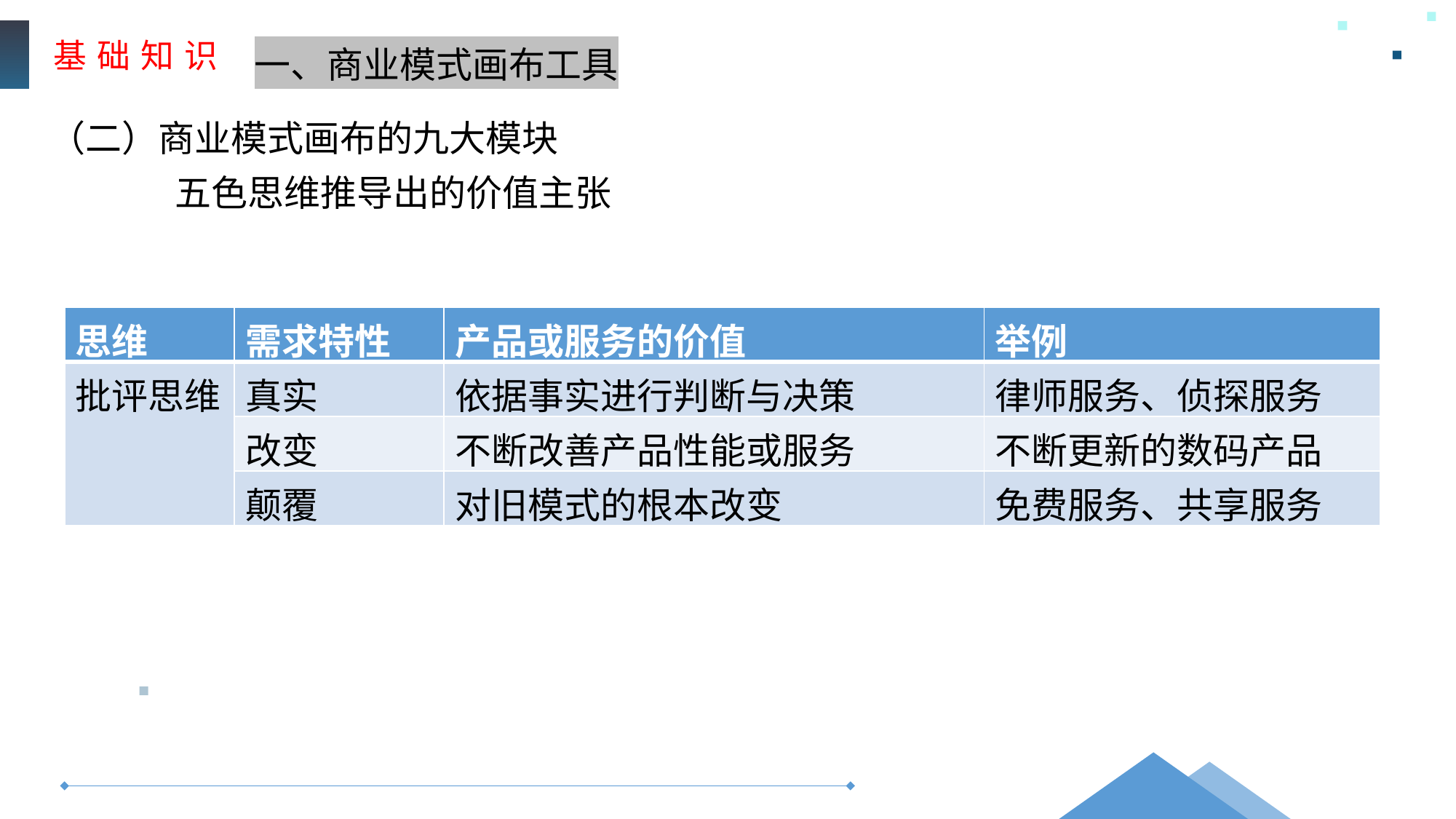

基 础 知 识

一、商业模式画布工具
（二）商业模式画布的九大模块
五色思维推导出的价值主张
| 思维 | 需求特性 | 产品或服务的价值 | 举例 |
| --- | --- | --- | --- |
| 批评思维 | 真实 | 依据事实进行判断与决策 | 律师服务、侦探服务 |
|  | 改变 | 不断改善产品性能或服务 | 不断更新的数码产品 |
|  | 颠覆 | 对旧模式的根本改变 | 免费服务、共享服务 |